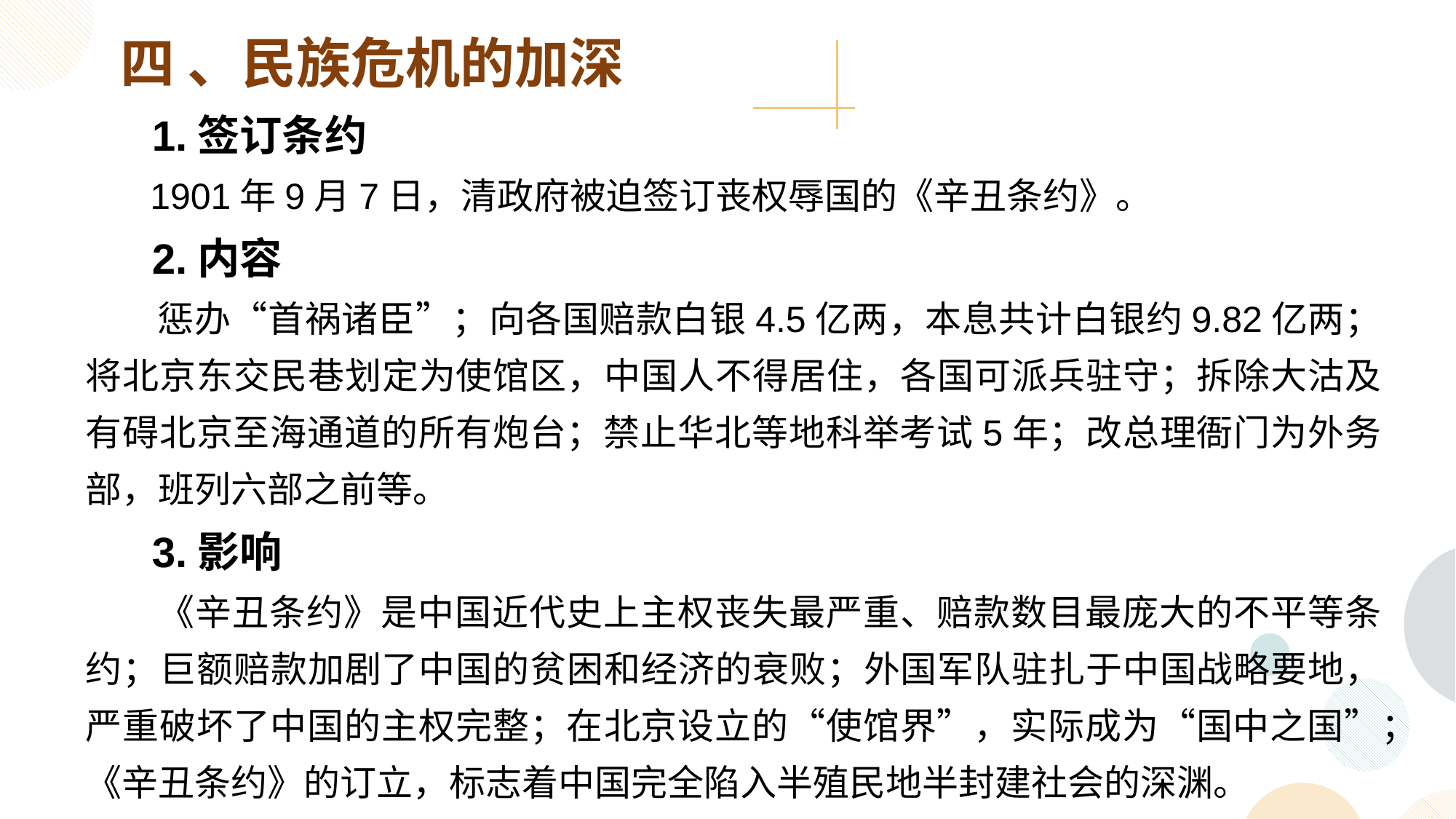

四 、民族危机的加深
 1.签订条约
 1901年9月7日，清政府被迫签订丧权辱国的《辛丑条约》。
 2.内容
 惩办“首祸诸臣”；向各国赔款白银4.5亿两，本息共计白银约9.82亿两；将北京东交民巷划定为使馆区，中国人不得居住，各国可派兵驻守；拆除大沽及有碍北京至海通道的所有炮台；禁止华北等地科举考试5年；改总理衙门为外务部，班列六部之前等。
 3.影响
 《辛丑条约》是中国近代史上主权丧失最严重、赔款数目最庞大的不平等条约；巨额赔款加剧了中国的贫困和经济的衰败；外国军队驻扎于中国战略要地，严重破坏了中国的主权完整；在北京设立的“使馆界”，实际成为“国中之国”；《辛丑条约》的订立，标志着中国完全陷入半殖民地半封建社会的深渊。